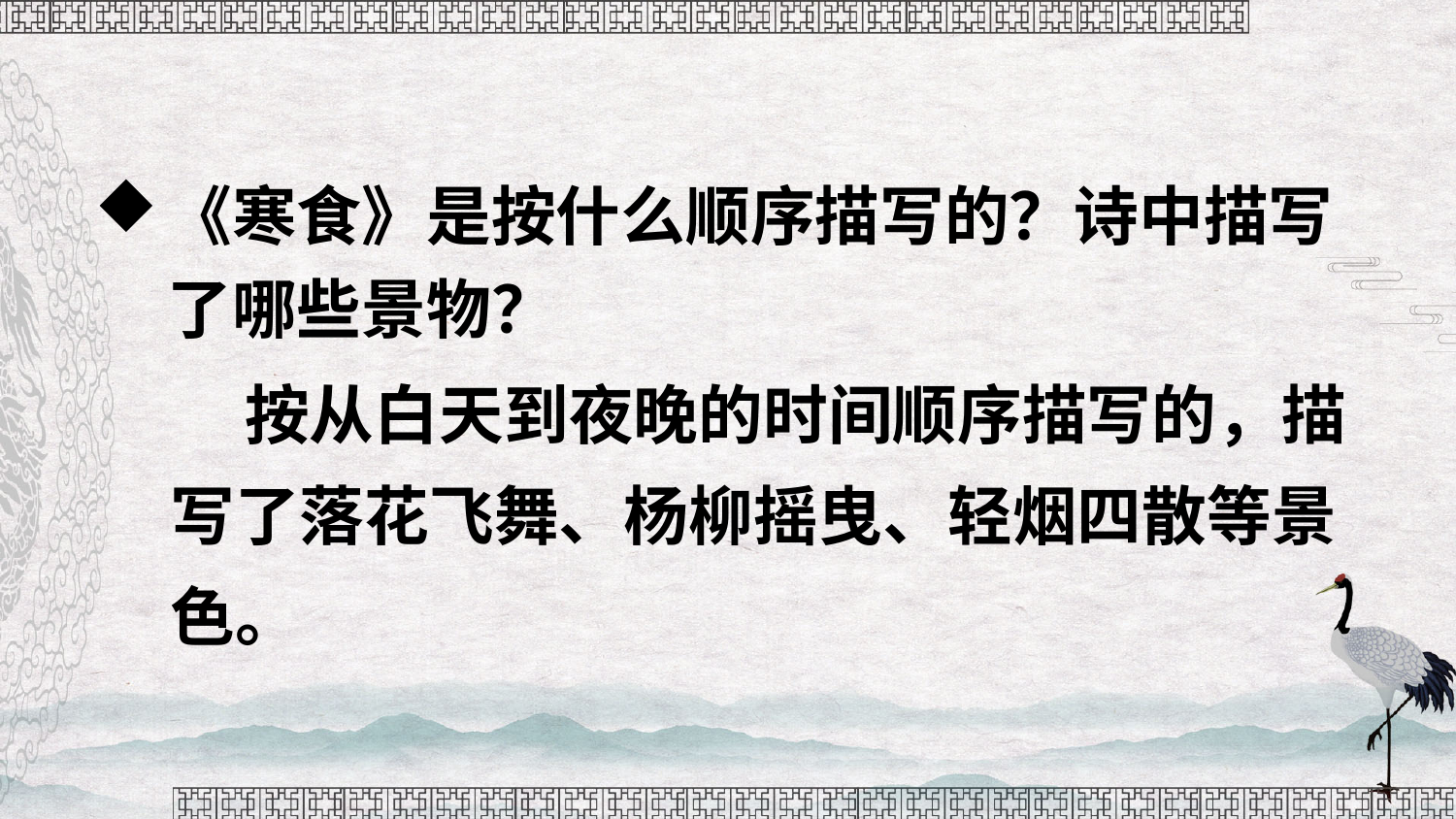

《寒食》是按什么顺序描写的？诗中描写了哪些景物？
    按从白天到夜晚的时间顺序描写的，描写了落花飞舞、杨柳摇曳、轻烟四散等景色。